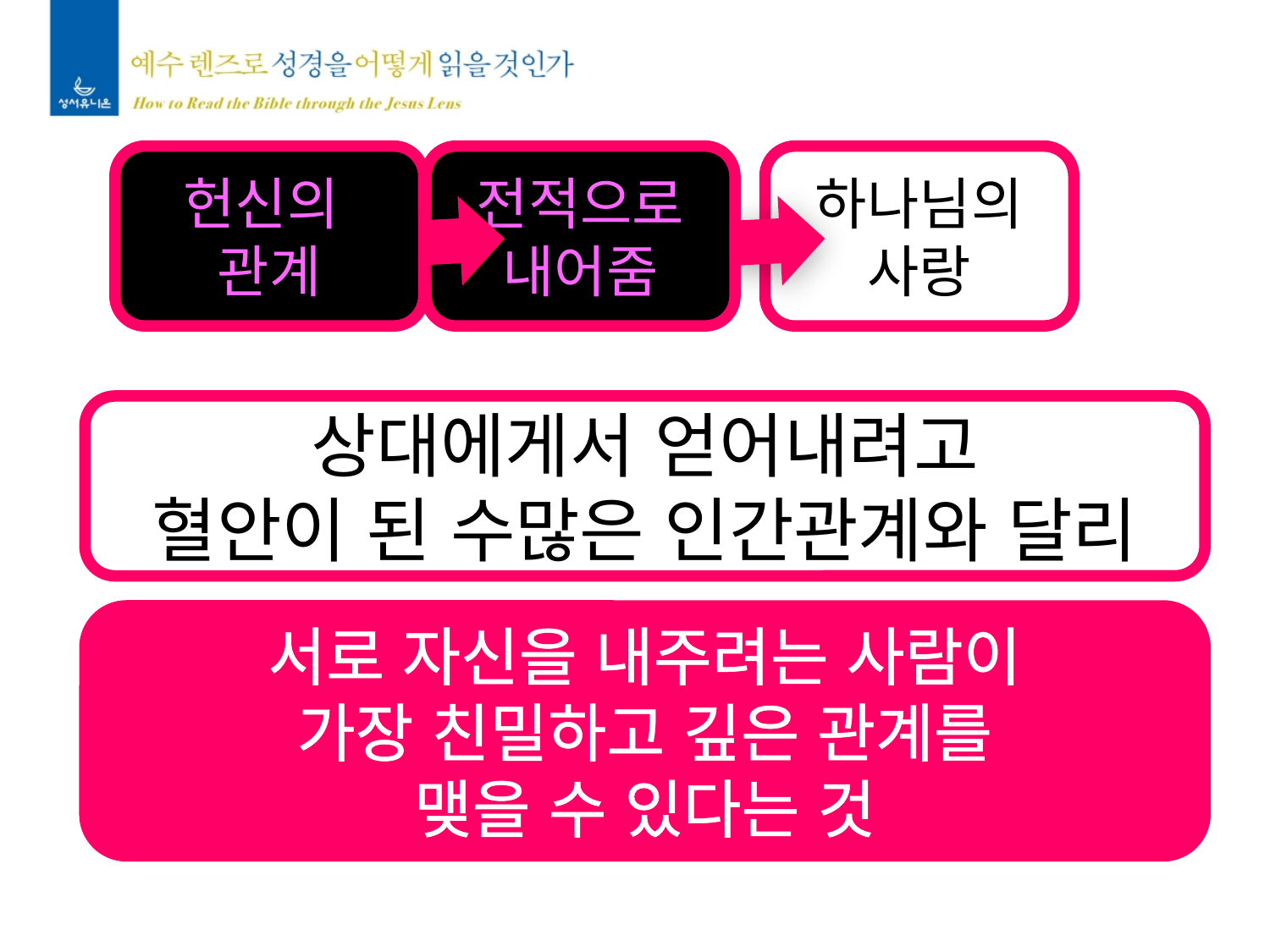

헌신의
관계
전적으로
내어줌
하나님의
사랑

상대에게서 얻어내려고
혈안이 된 수많은 인간관계와 달리
서로 자신을 내주려는 사람이
가장 친밀하고 깊은 관계를
맺을 수 있다는 것